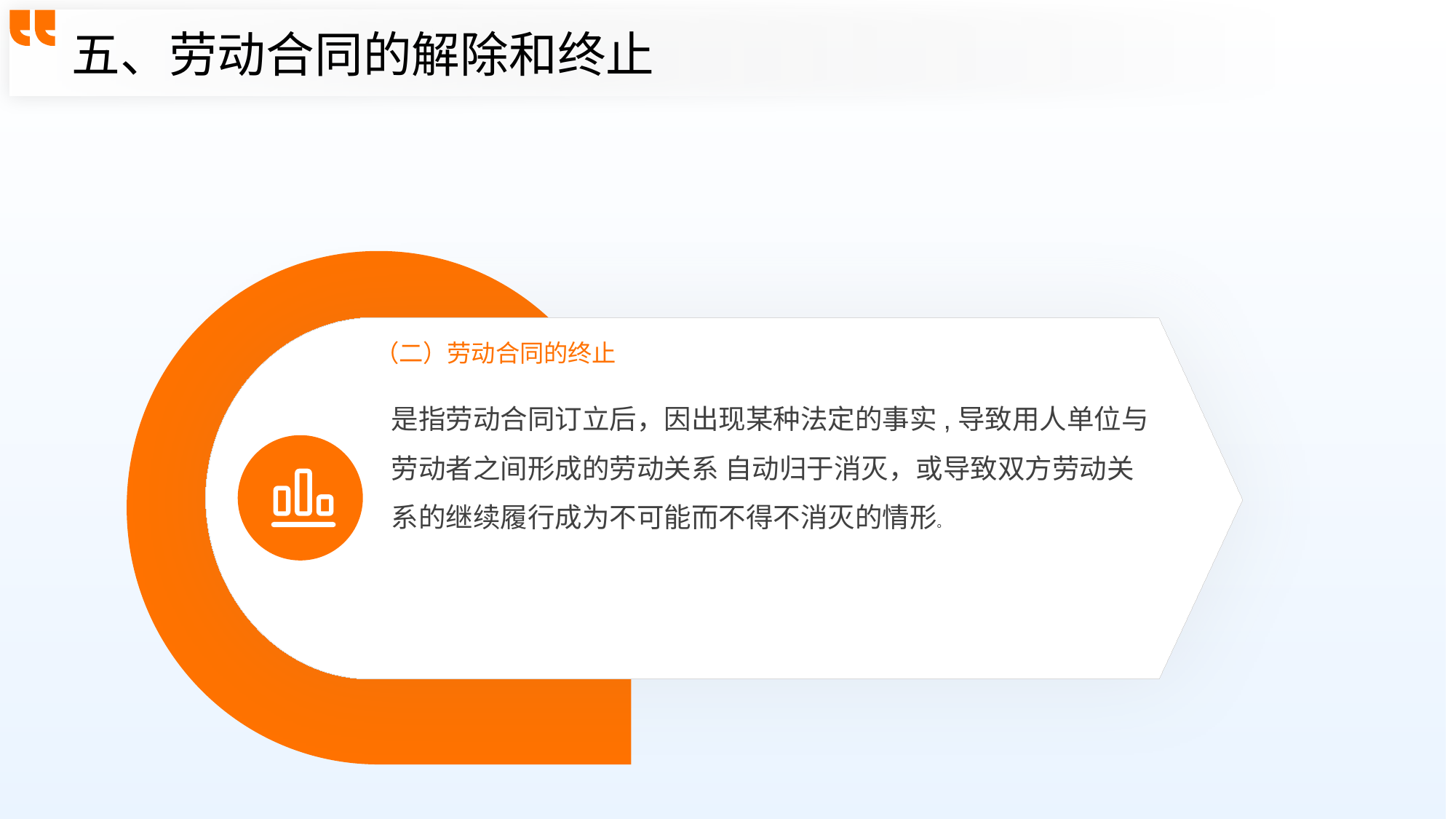

五、劳动合同的解除和终止

（二）劳动合同的终止

是指劳动合同订立后，因出现某种法定的事实,导致用人单位与劳动者之间形成的劳动关系 自动归于消灭，或导致双方劳动关系的继续履行成为不可能而不得不消灭的情形。